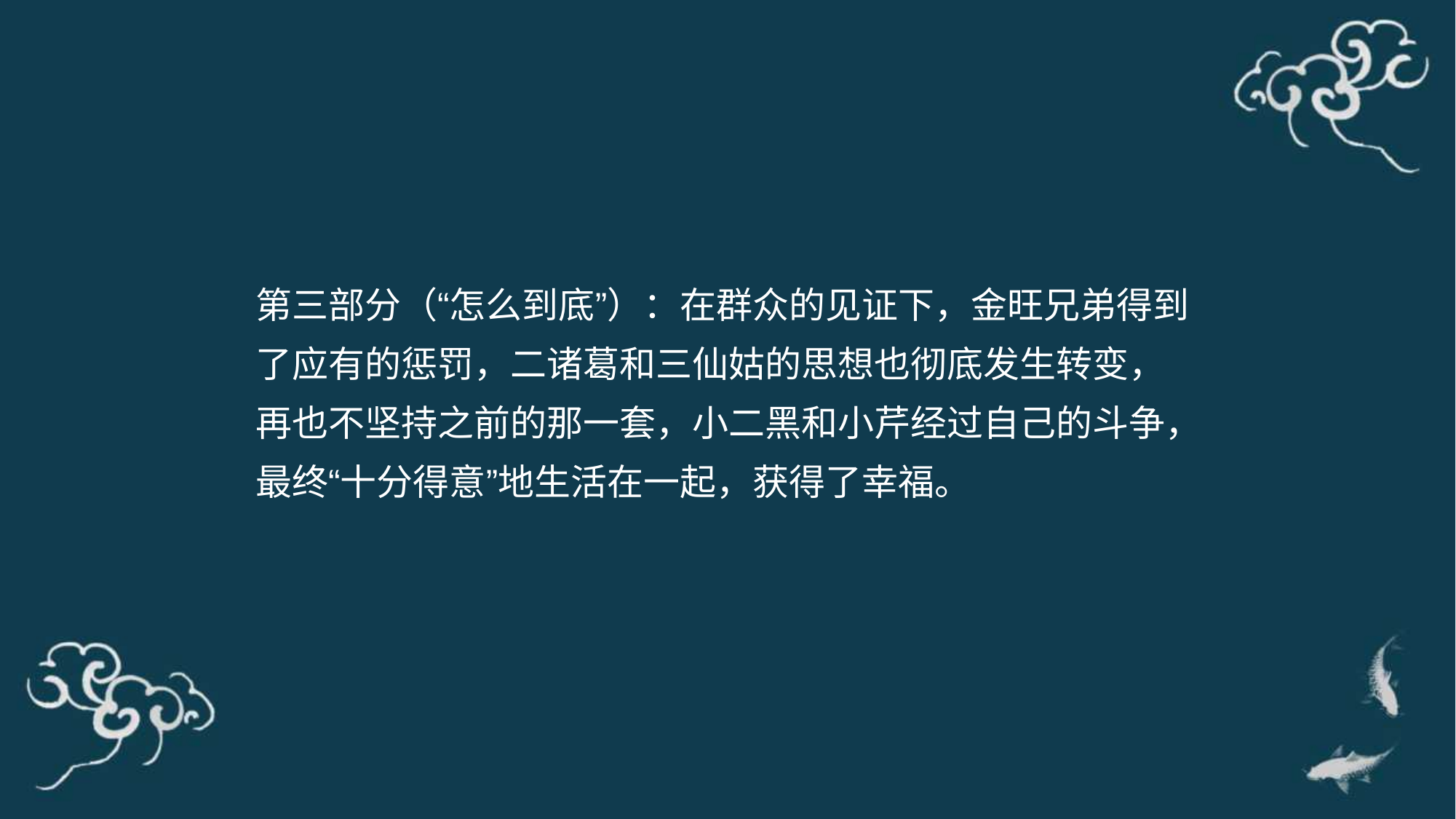

第三部分（“怎么到底”）：在群众的见证下，金旺兄弟得到了应有的惩罚，二诸葛和三仙姑的思想也彻底发生转变，再也不坚持之前的那一套，小二黑和小芹经过自己的斗争，最终“十分得意”地生活在一起，获得了幸福。